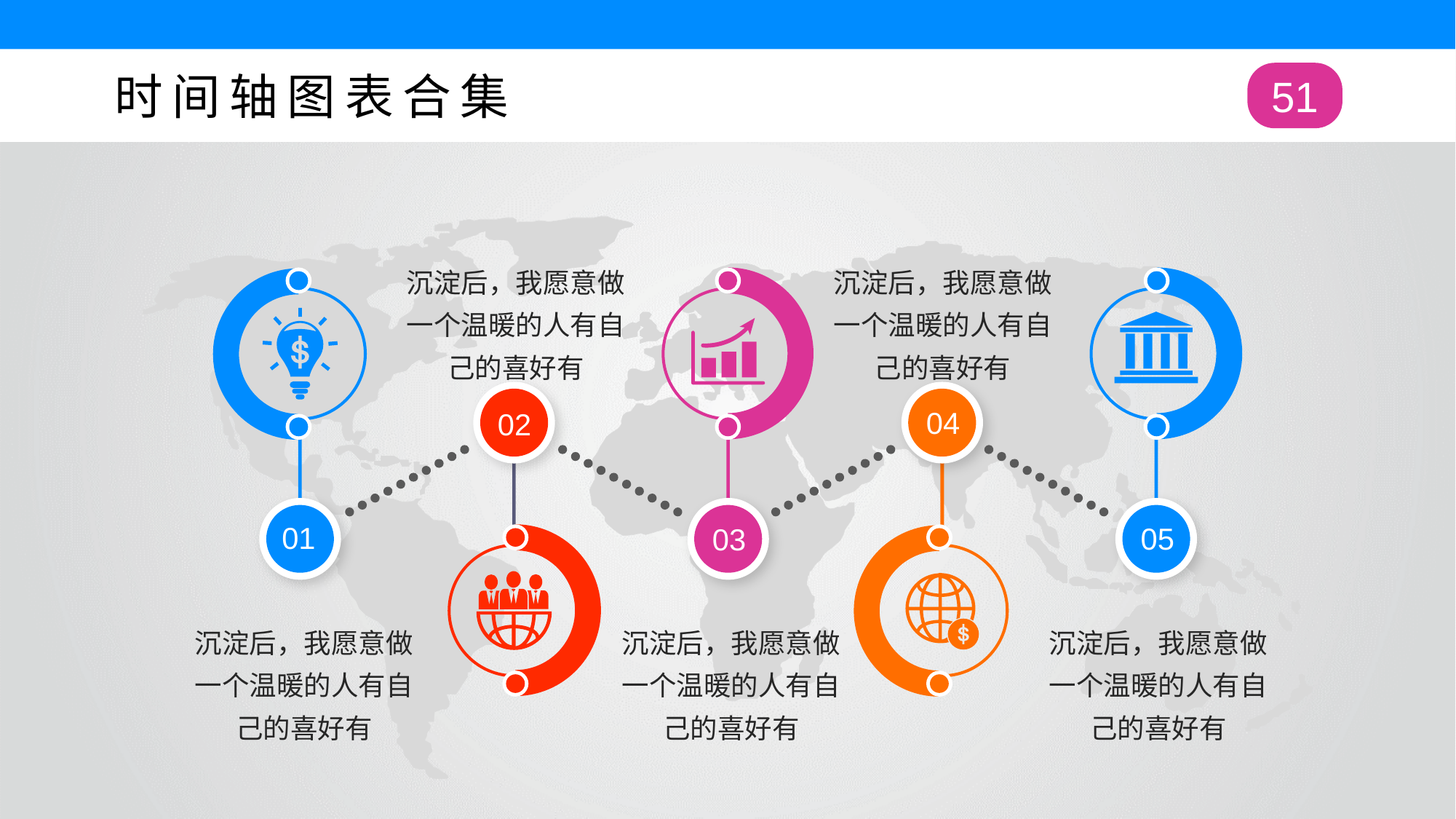

时间轴图表合集
51

沉淀后，我愿意做一个温暖的人有自己的喜好有

沉淀后，我愿意做一个温暖的人有自己的喜好有

04
02
01
05
03

沉淀后，我愿意做一个温暖的人有自己的喜好有

沉淀后，我愿意做一个温暖的人有自己的喜好有

沉淀后，我愿意做一个温暖的人有自己的喜好有